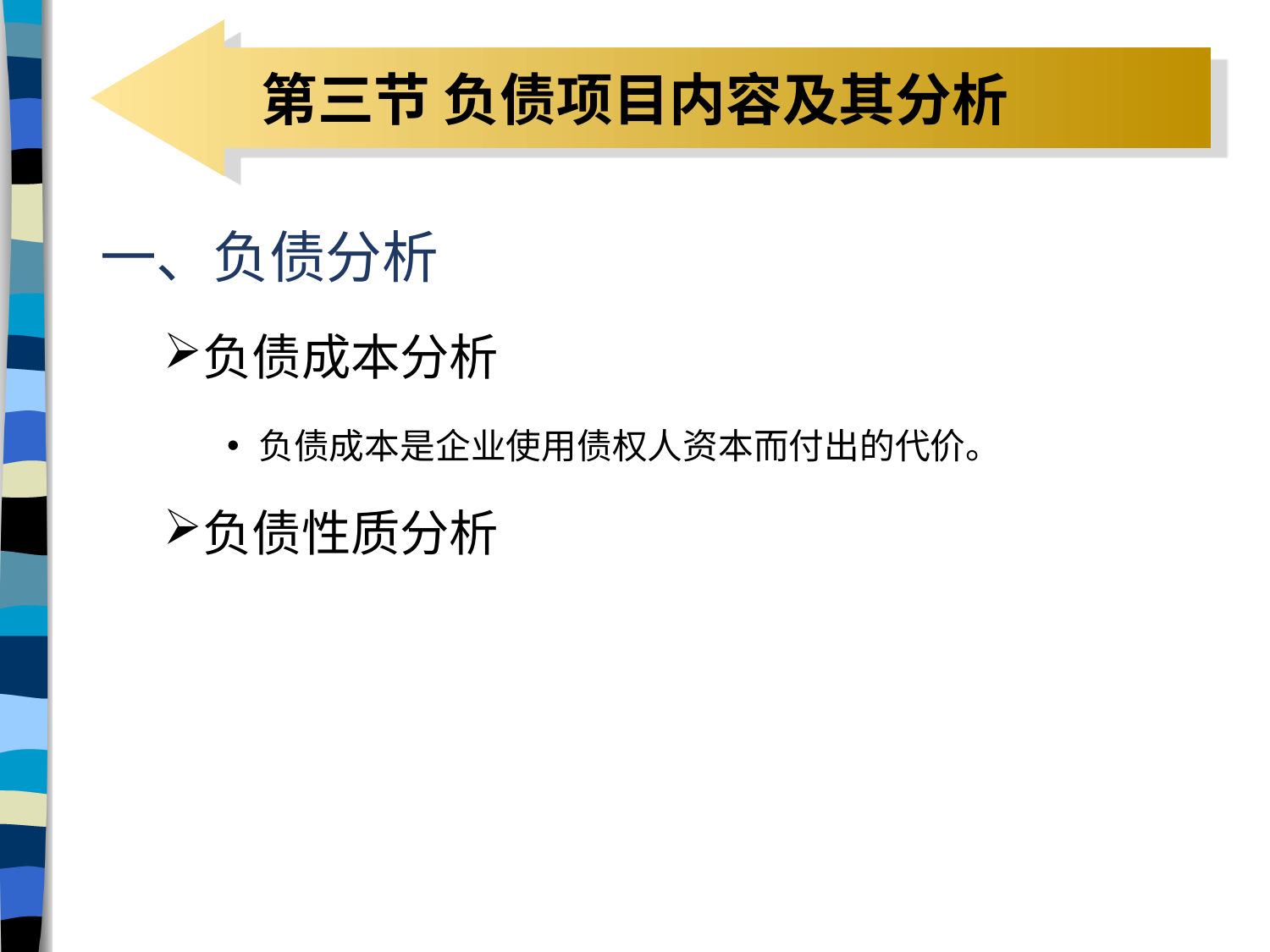

# 第三节 负债项目内容及其分析
一、负债分析
负债成本分析
负债成本是企业使用债权人资本而付出的代价。
负债性质分析